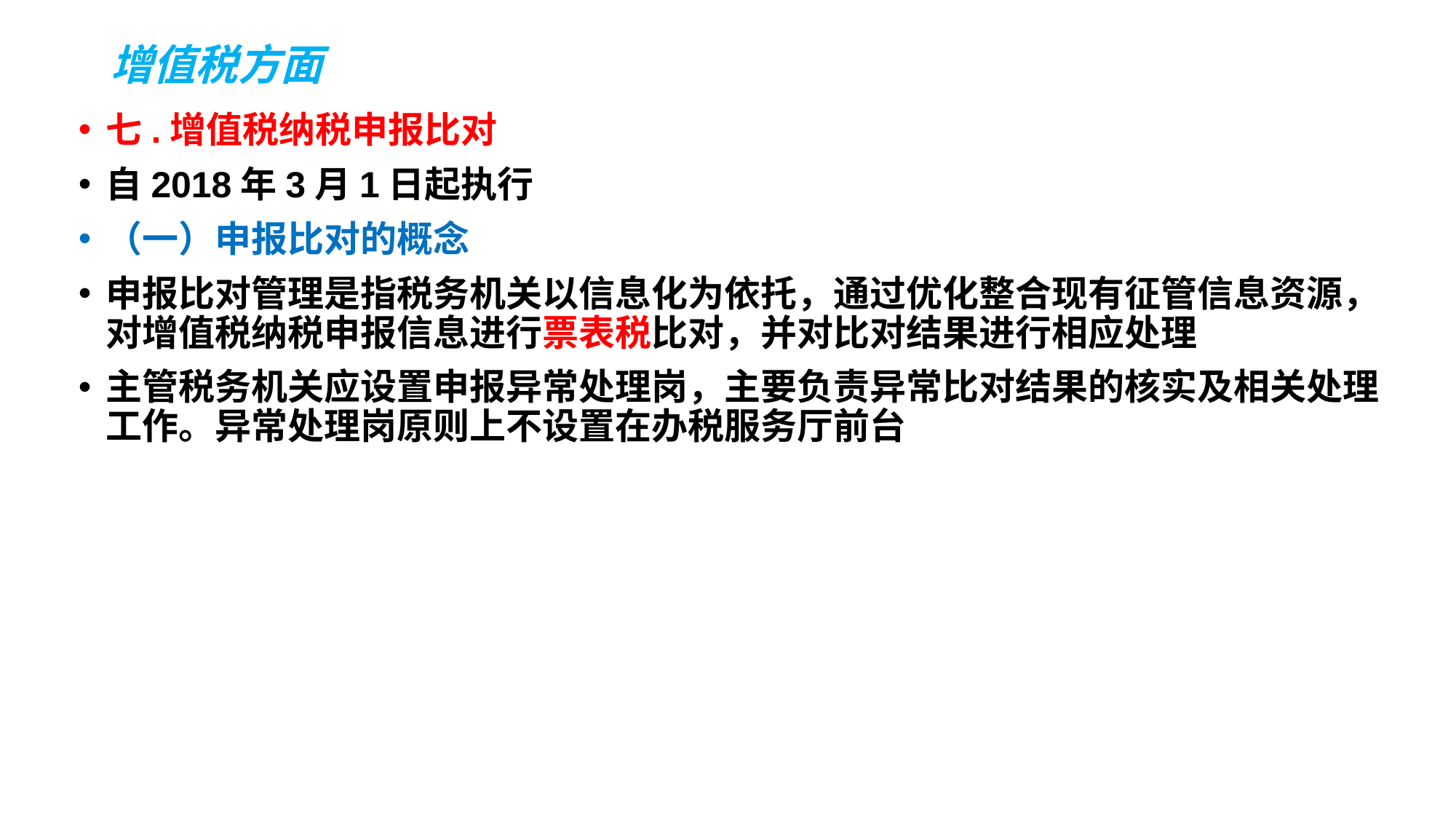

# 增值税方面
七.增值税纳税申报比对
自2018年3月1日起执行
（一）申报比对的概念
申报比对管理是指税务机关以信息化为依托，通过优化整合现有征管信息资源，对增值税纳税申报信息进行票表税比对，并对比对结果进行相应处理
主管税务机关应设置申报异常处理岗，主要负责异常比对结果的核实及相关处理工作。异常处理岗原则上不设置在办税服务厅前台